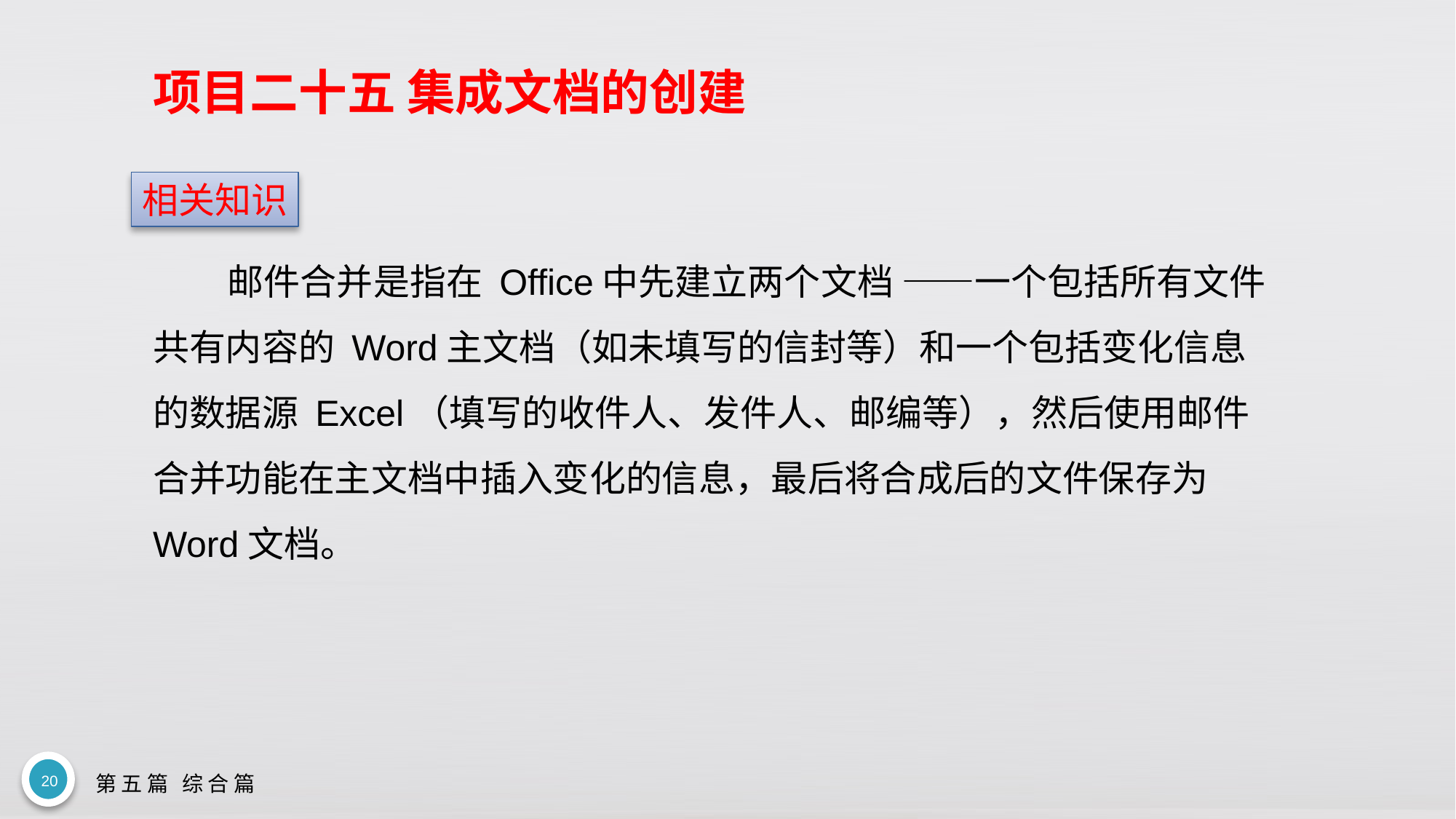

# 项目二十五 集成文档的创建
相关知识
邮件合并是指在 Office中先建立两个文档 ——一个包括所有文件共有内容的 Word主文档（如未填写的信封等）和一个包括变化信息的数据源 Excel（填写的收件人、发件人、邮编等），然后使用邮件合并功能在主文档中插入变化的信息，最后将合成后的文件保存为 Word文档。
20